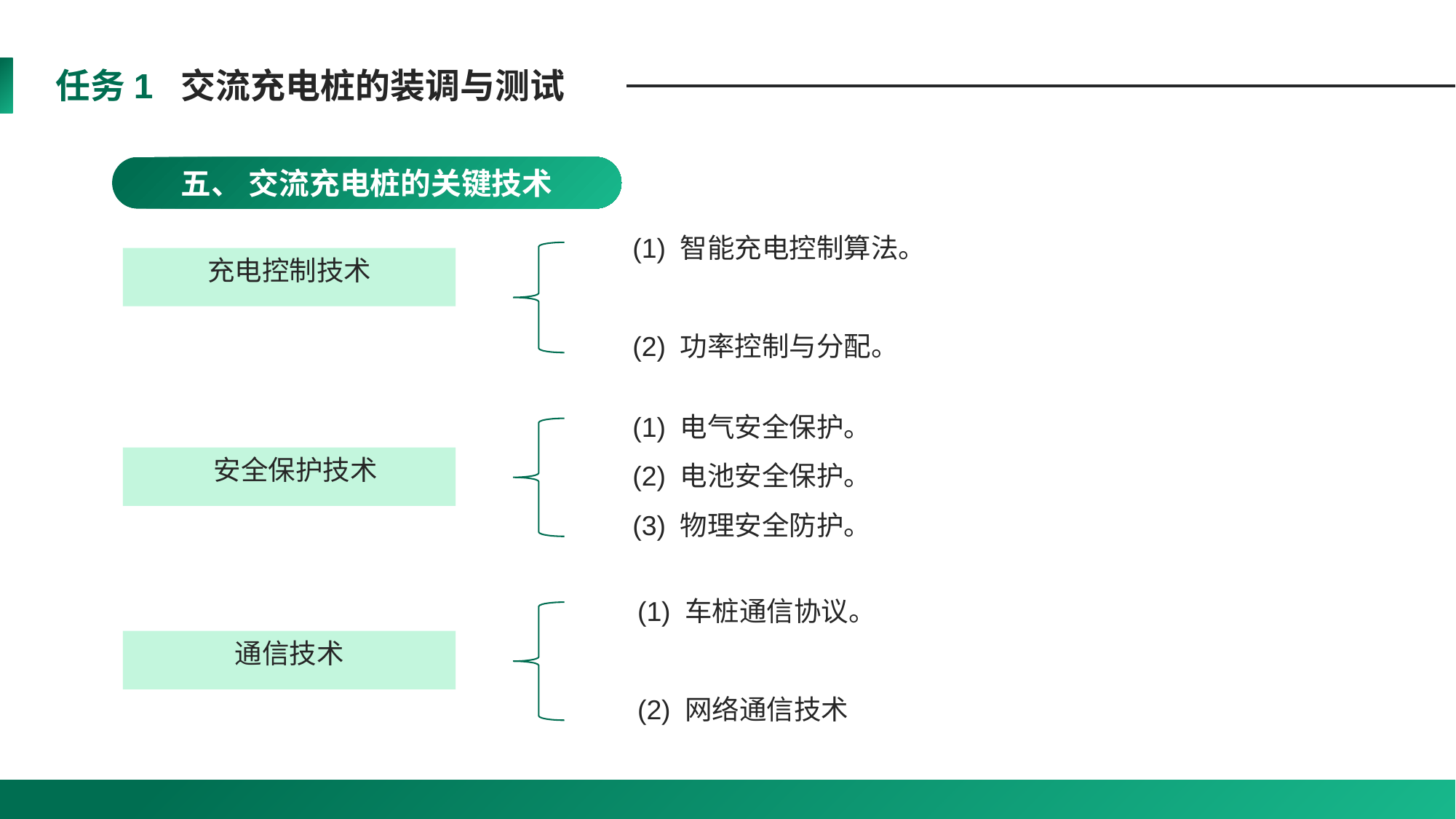

任务1  交流充电桩的装调与测试

五、 交流充电桩的关键技术
(1) 智能充电控制算法。

(2) 功率控制与分配。

充电控制技术
(1) 电气安全保护。
(2) 电池安全保护。
(3) 物理安全防护。

 安全保护技术
(1) 车桩通信协议。

(2) 网络通信技术

通信技术